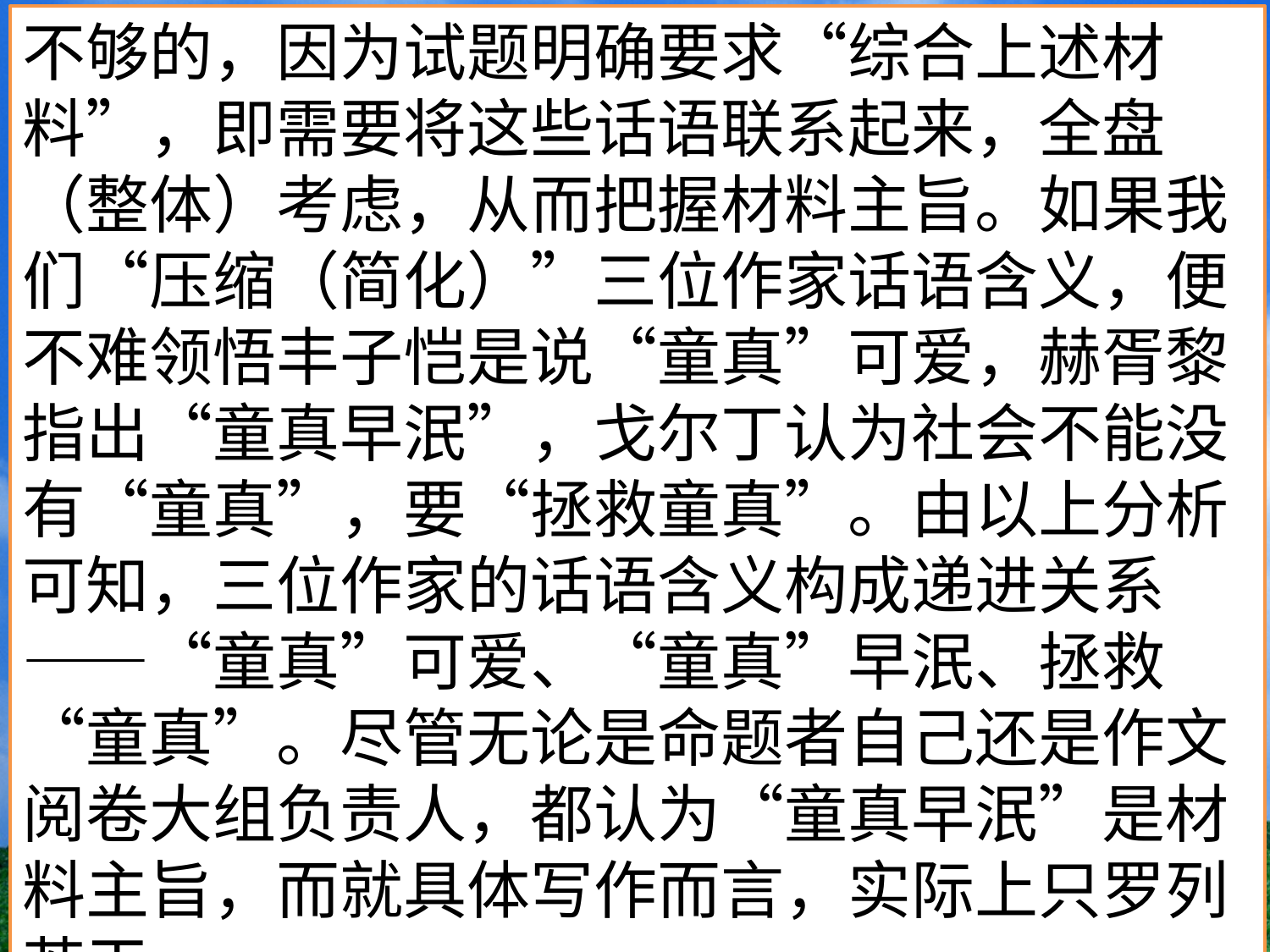

不够的，因为试题明确要求“综合上述材料”，即需要将这些话语联系起来，全盘（整体）考虑，从而把握材料主旨。如果我们“压缩（简化）”三位作家话语含义，便不难领悟丰子恺是说“童真”可爱，赫胥黎指出“童真早泯”，戈尔丁认为社会不能没有“童真”，要“拯救童真”。由以上分析可知，三位作家的话语含义构成递进关系——“童真”可爱、“童真”早泯、拯救“童真”。尽管无论是命题者自己还是作文阅卷大组负责人，都认为“童真早泯”是材料主旨，而就具体写作而言，实际上只罗列若干